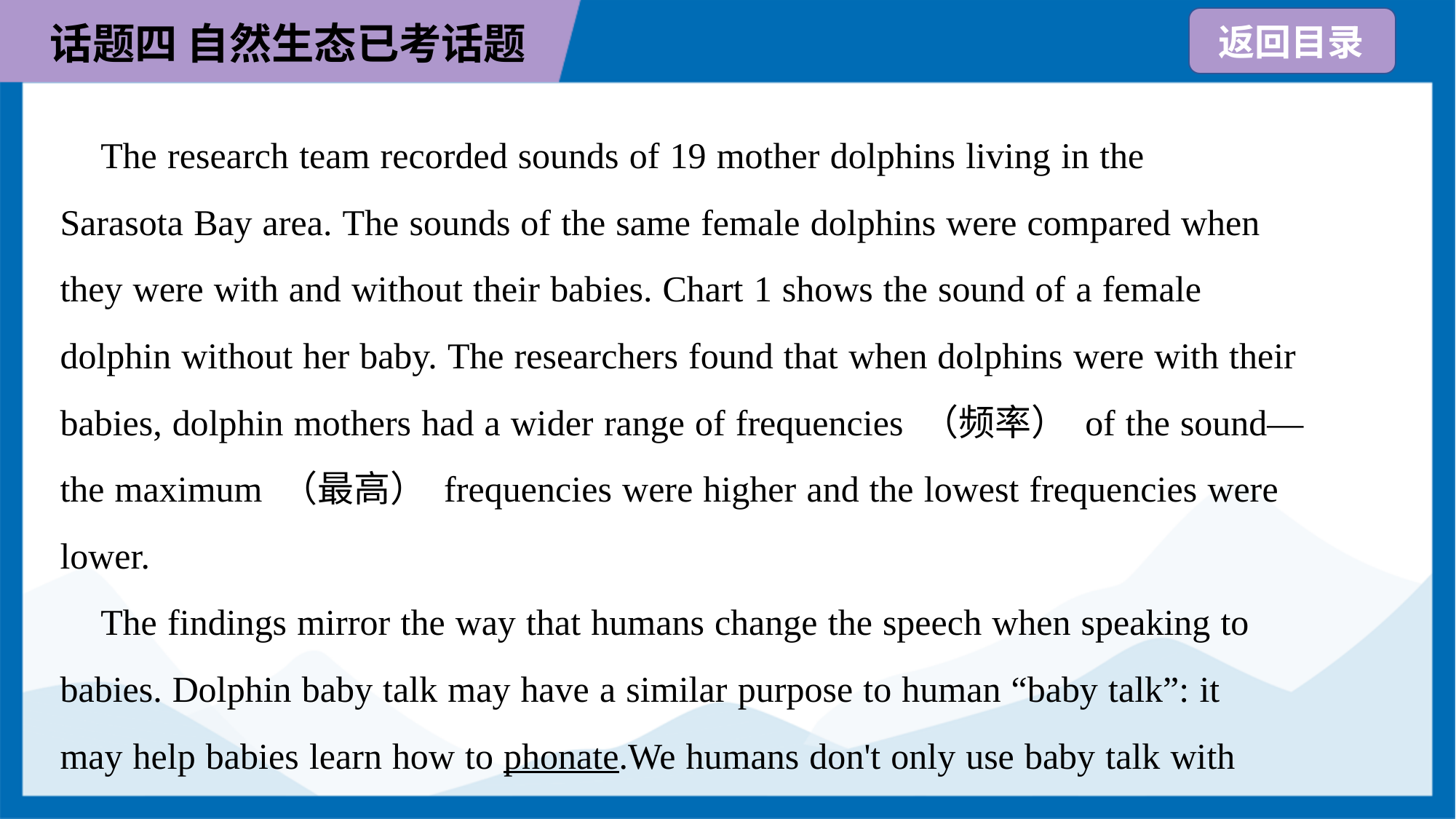

The research team recorded sounds of 19 mother dolphins living in the
Sarasota Bay area. The sounds of the same female dolphins were compared when
they were with and without their babies. Chart 1 shows the sound of a female
dolphin without her baby. The researchers found that when dolphins were with their
babies, dolphin mothers had a wider range of frequencies （频率） of the sound—
the maximum （最高） frequencies were higher and the lowest frequencies were
lower.
    The findings mirror the way that humans change the speech when speaking to
babies. Dolphin baby talk may have a similar purpose to human “baby talk”: it
may help babies learn how to phonate.We humans don't only use baby talk with